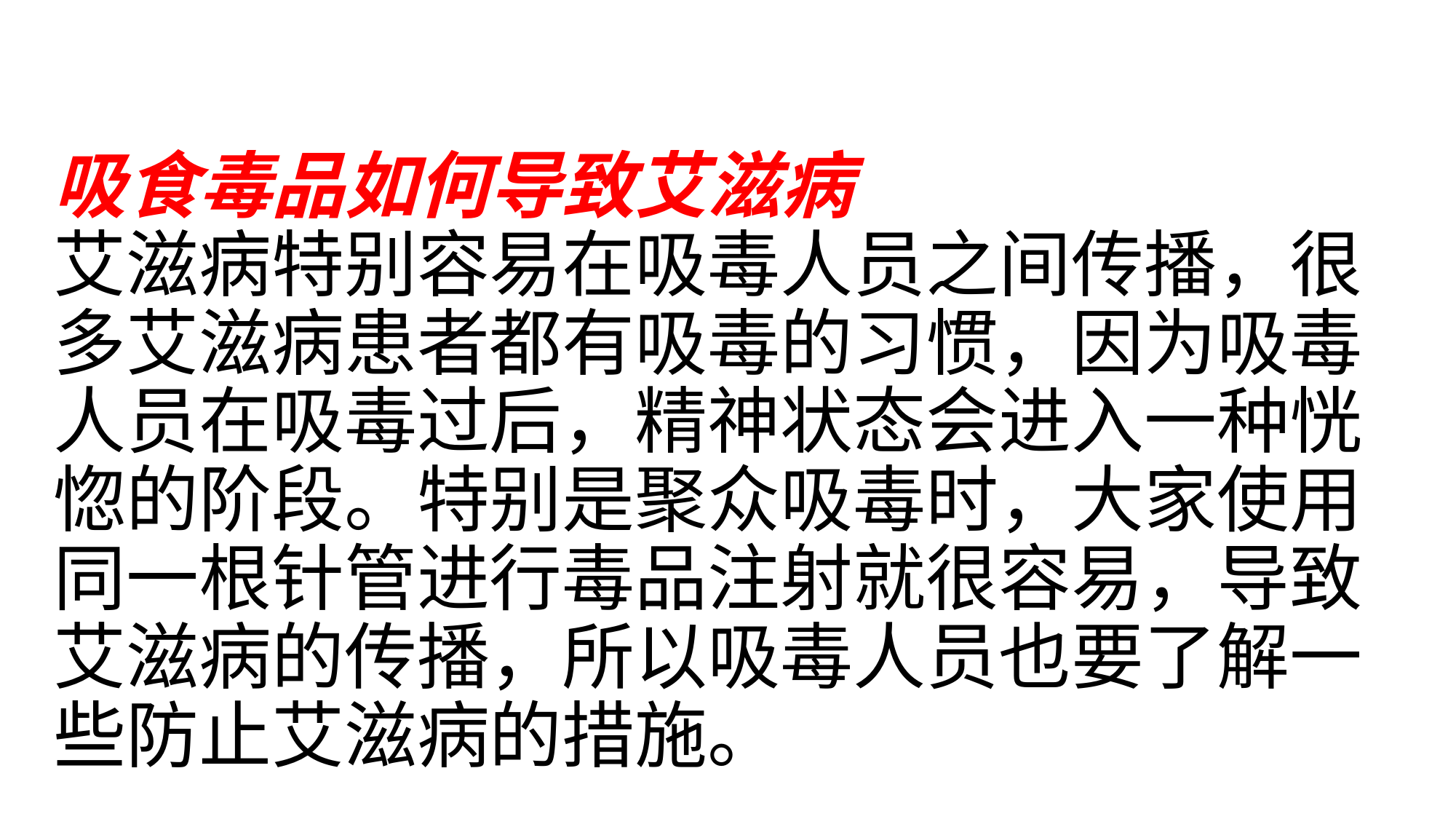

# 吸食毒品如何导致艾滋病 艾滋病特别容易在吸毒人员之间传播，很多艾滋病患者都有吸毒的习惯，因为吸毒人员在吸毒过后，精神状态会进入一种恍惚的阶段。特别是聚众吸毒时，大家使用同一根针管进行毒品注射就很容易，导致艾滋病的传播，所以吸毒人员也要了解一些防止艾滋病的措施。